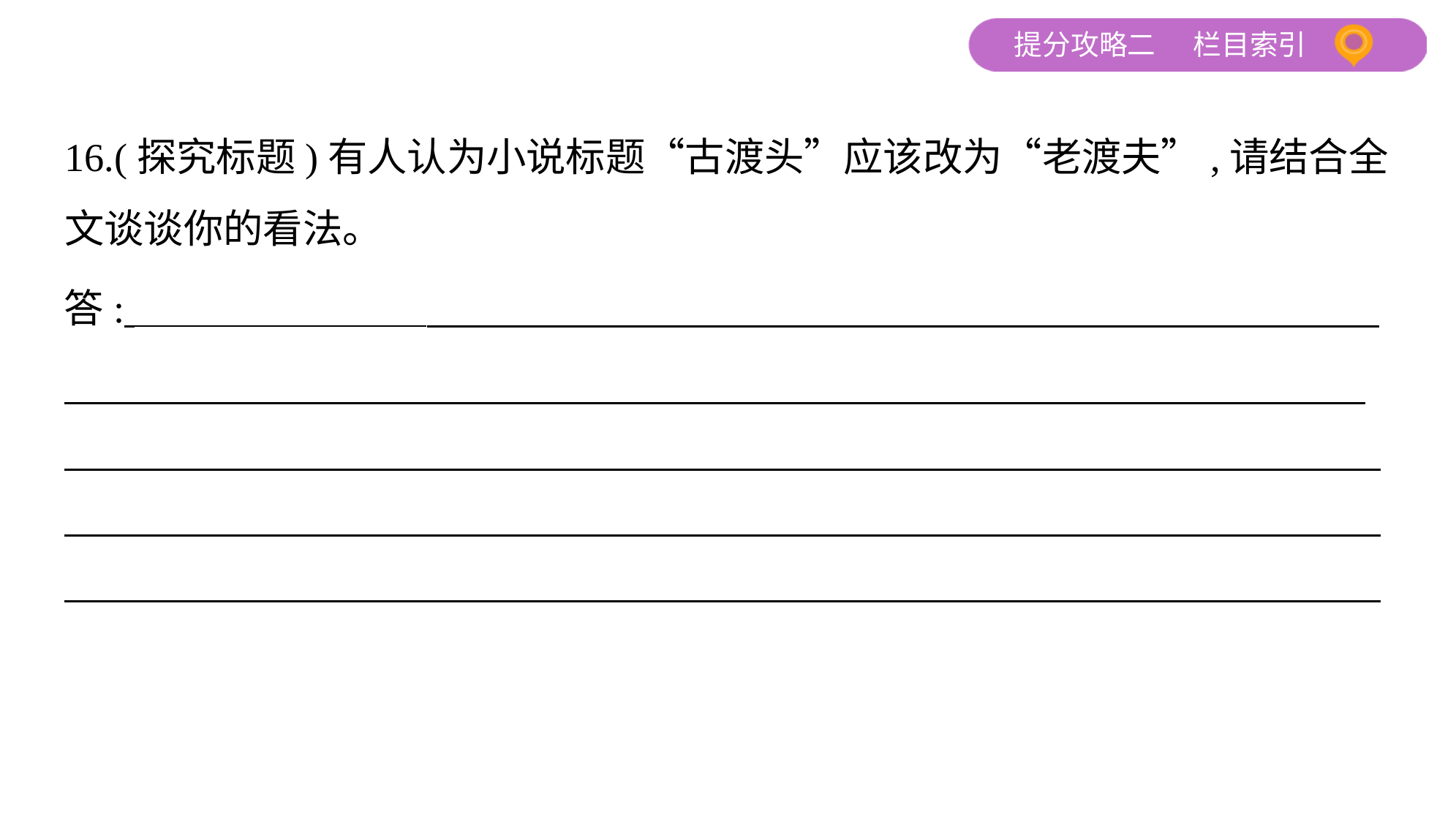

16.(探究标题)有人认为小说标题“古渡头”应该改为“老渡夫”,请结合全
文谈谈你的看法。
答: